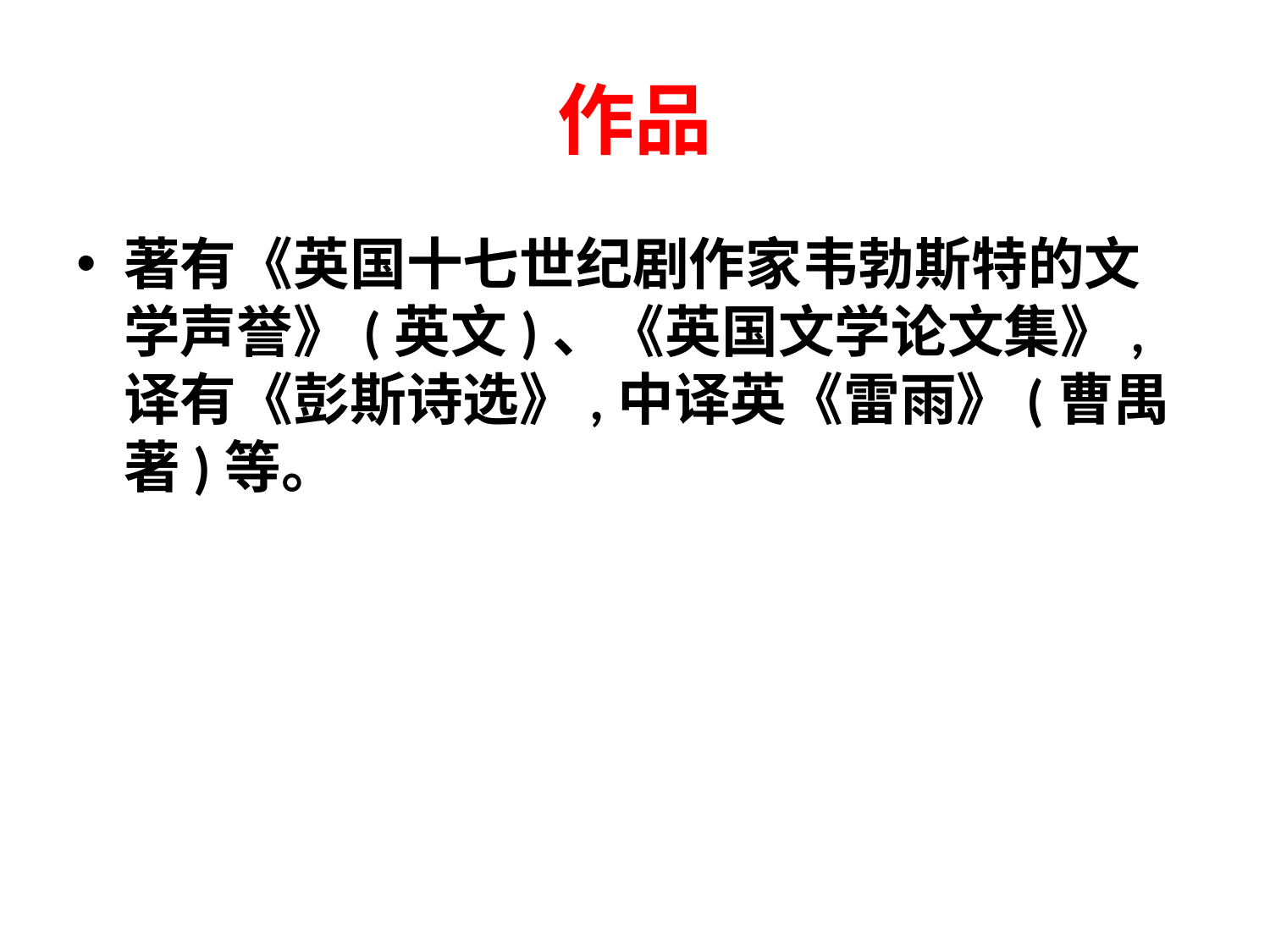

# 作品
著有《英国十七世纪剧作家韦勃斯特的文学声誉》(英文)、《英国文学论文集》,译有《彭斯诗选》,中译英《雷雨》(曹禺著)等。